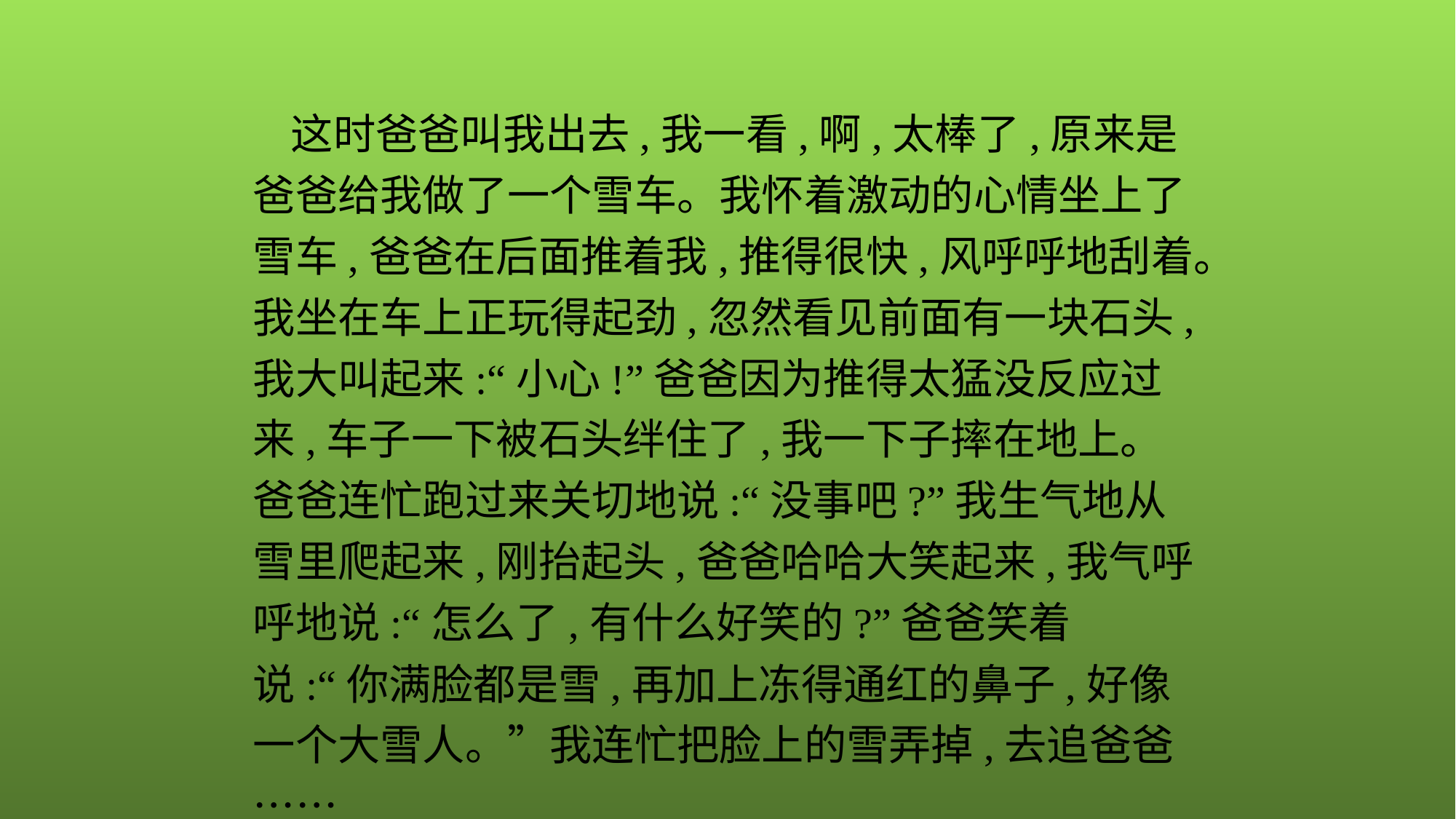

这时爸爸叫我出去,我一看,啊,太棒了,原来是爸爸给我做了一个雪车。我怀着激动的心情坐上了雪车,爸爸在后面推着我,推得很快,风呼呼地刮着。我坐在车上正玩得起劲,忽然看见前面有一块石头,我大叫起来:“小心!”爸爸因为推得太猛没反应过来,车子一下被石头绊住了,我一下子摔在地上。爸爸连忙跑过来关切地说:“没事吧?”我生气地从雪里爬起来,刚抬起头,爸爸哈哈大笑起来,我气呼呼地说:“怎么了,有什么好笑的?”爸爸笑着说:“你满脸都是雪,再加上冻得通红的鼻子,好像一个大雪人。”我连忙把脸上的雪弄掉,去追爸爸……